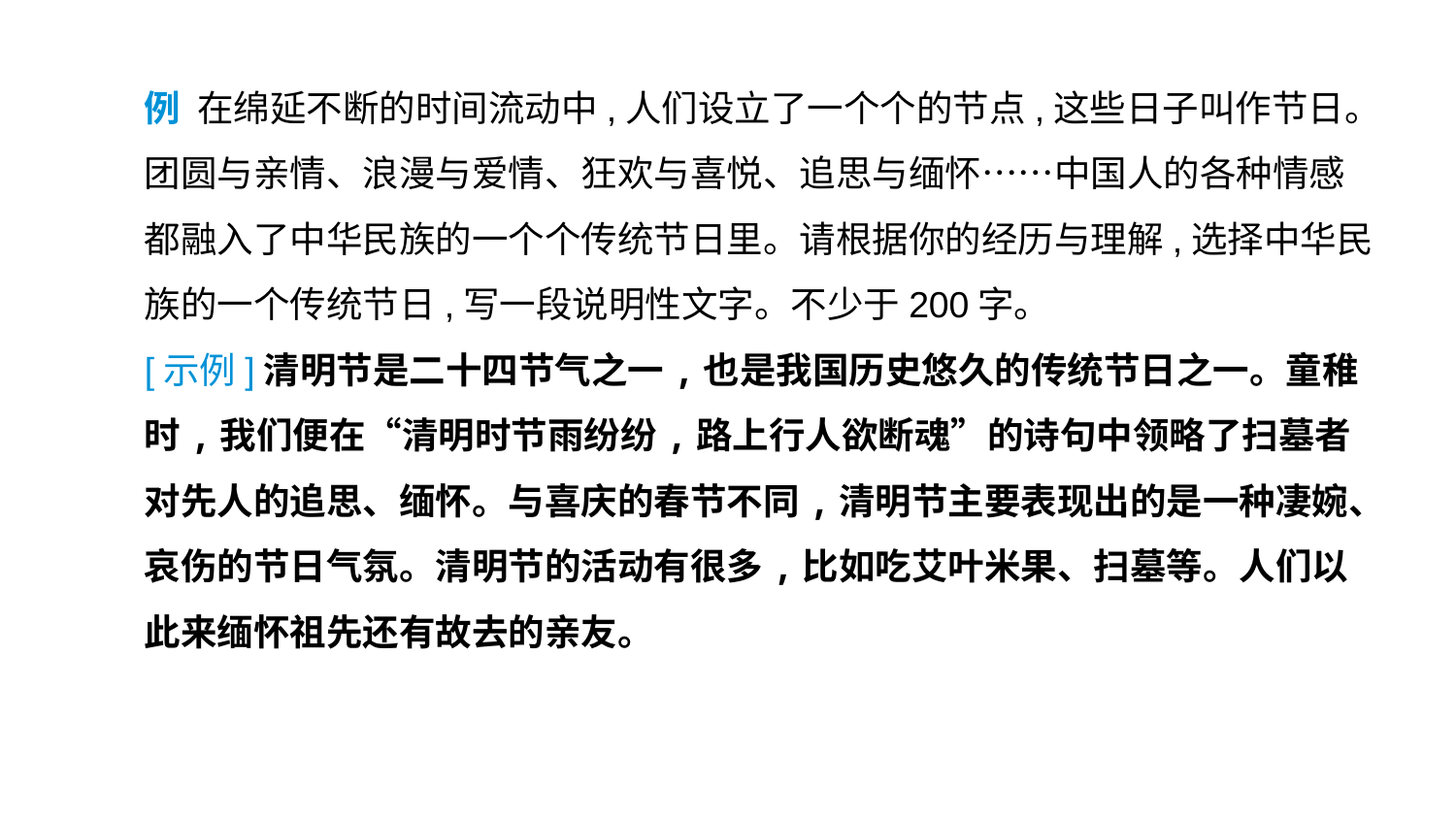

例  在绵延不断的时间流动中,人们设立了一个个的节点,这些日子叫作节日。团圆与亲情、浪漫与爱情、狂欢与喜悦、追思与缅怀……中国人的各种情感都融入了中华民族的一个个传统节日里。请根据你的经历与理解,选择中华民族的一个传统节日,写一段说明性文字。不少于200字。
[示例]清明节是二十四节气之一,也是我国历史悠久的传统节日之一。童稚时,我们便在“清明时节雨纷纷,路上行人欲断魂”的诗句中领略了扫墓者对先人的追思、缅怀。与喜庆的春节不同,清明节主要表现出的是一种凄婉、哀伤的节日气氛。清明节的活动有很多,比如吃艾叶米果、扫墓等。人们以此来缅怀祖先还有故去的亲友。